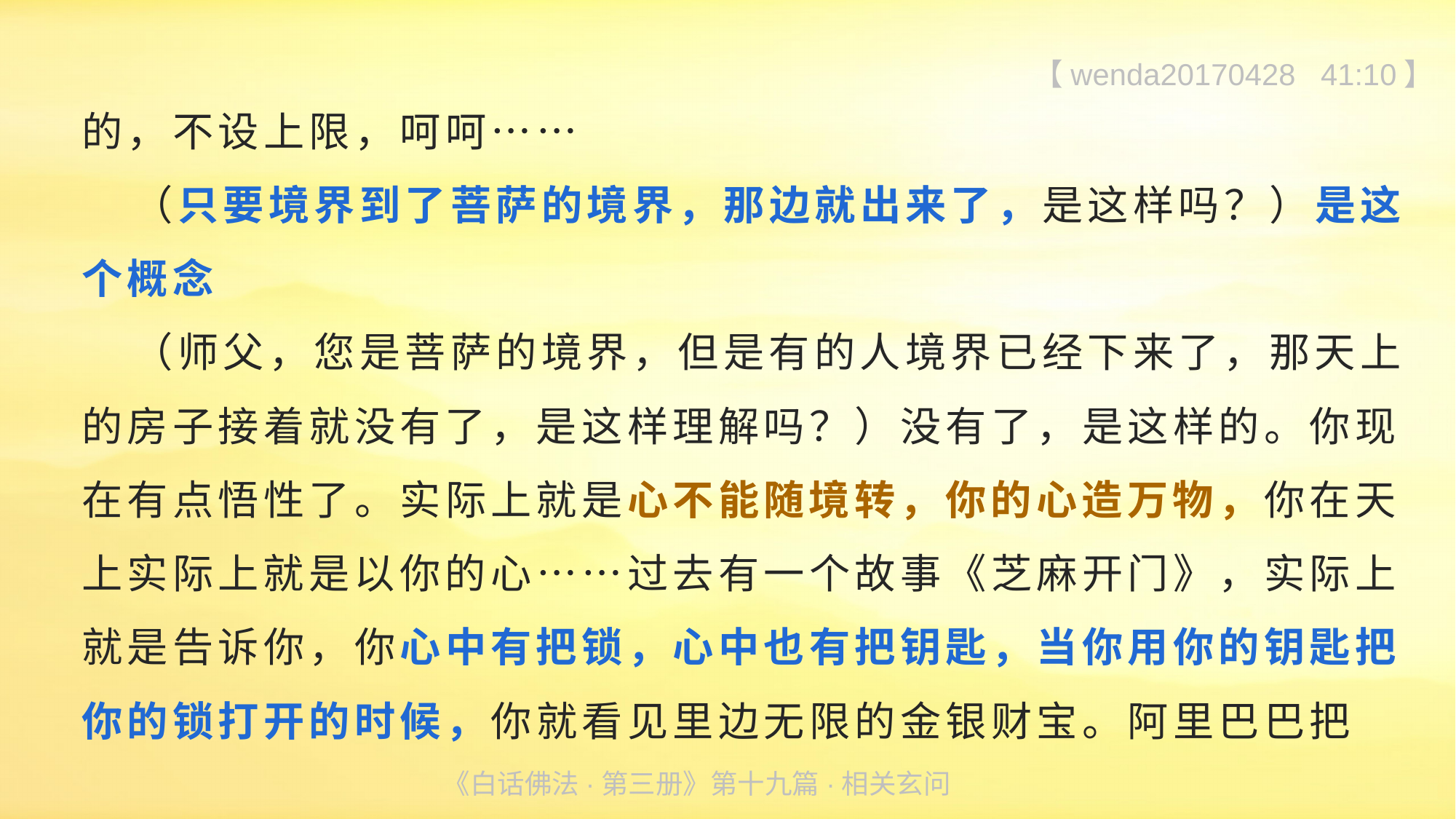

【wenda20170428   41:10】
的，不设上限，呵呵……
   （只要境界到了菩萨的境界，那边就出来了，是这样吗？）是这个概念
   （师父，您是菩萨的境界，但是有的人境界已经下来了，那天上的房子接着就没有了，是这样理解吗？）没有了，是这样的。你现在有点悟性了。实际上就是心不能随境转，你的心造万物，你在天上实际上就是以你的心……过去有一个故事《芝麻开门》，实际上就是告诉你，你心中有把锁，心中也有把钥匙，当你用你的钥匙把你的锁打开的时候，你就看见里边无限的金银财宝。阿里巴巴把
《白话佛法·第三册》第十九篇·相关玄问